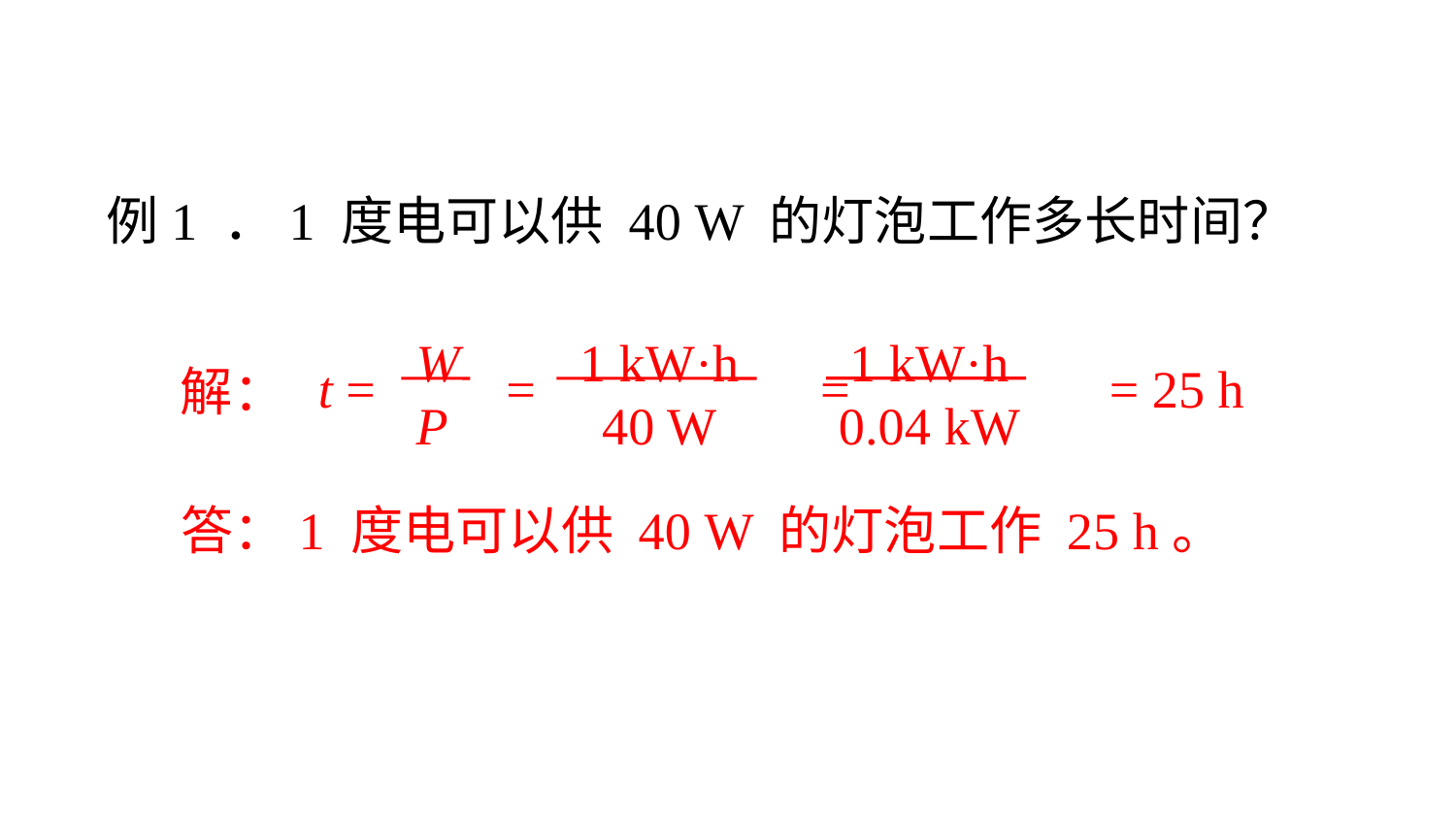

例1 ．1 度电可以供 40 W 的灯泡工作多长时间？
1 kW·h
0.04 kW
W
P
1 kW·h
40 W
t =　　= 　　　　   =　　　　  = 25 h

解：
答：1 度电可以供 40 W 的灯泡工作 25 h。